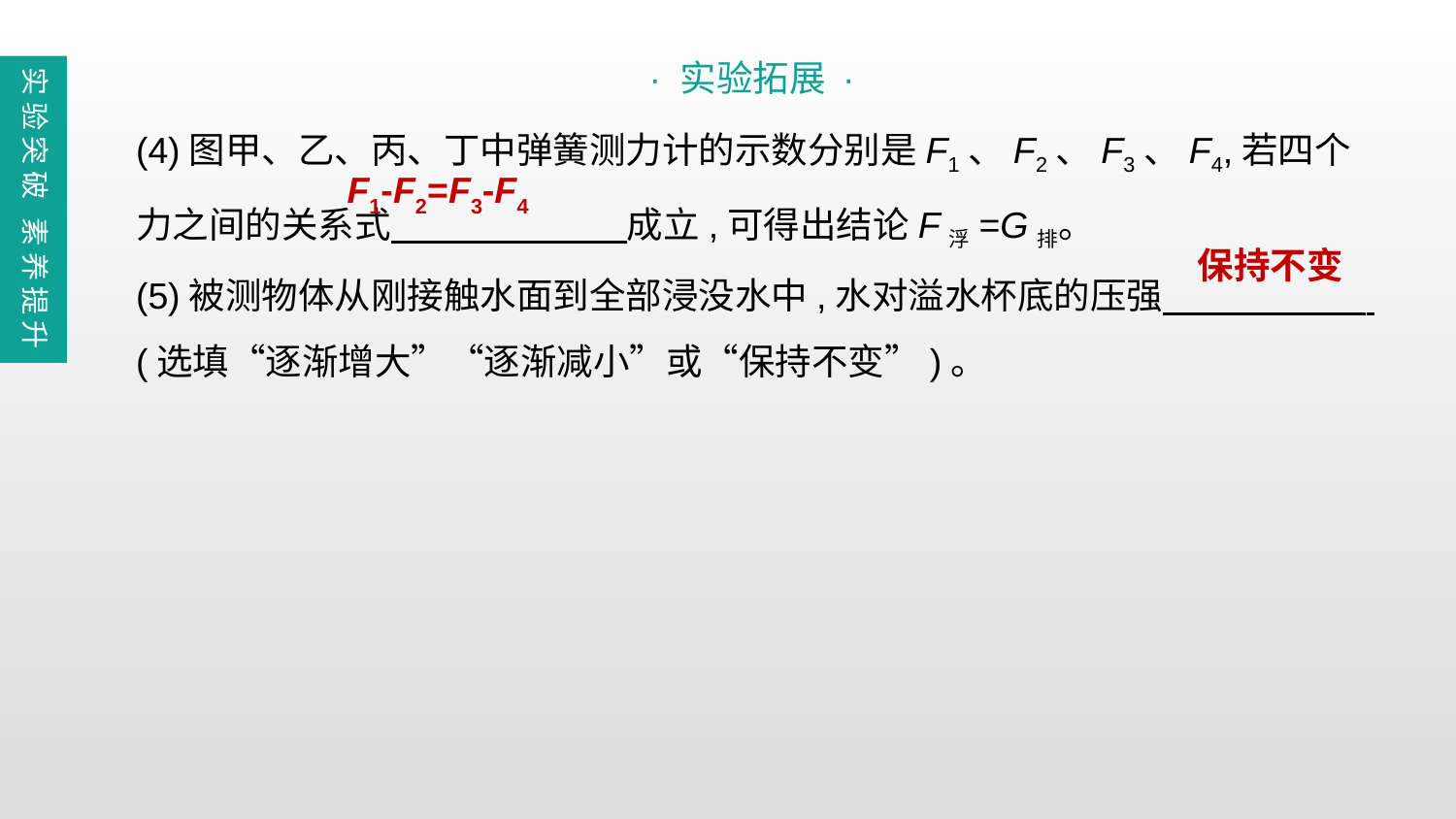

· 实验拓展 ·

实验突破 素养提升
(4)图甲、乙、丙、丁中弹簧测力计的示数分别是F1、F2、F3、F4,若四个力之间的关系式　　           　　成立,可得出结论F浮=G排。
(5)被测物体从刚接触水面到全部浸没水中,水对溢水杯底的压强
(选填“逐渐增大”“逐渐减小”或“保持不变”)。
F1-F2=F3-F4
保持不变